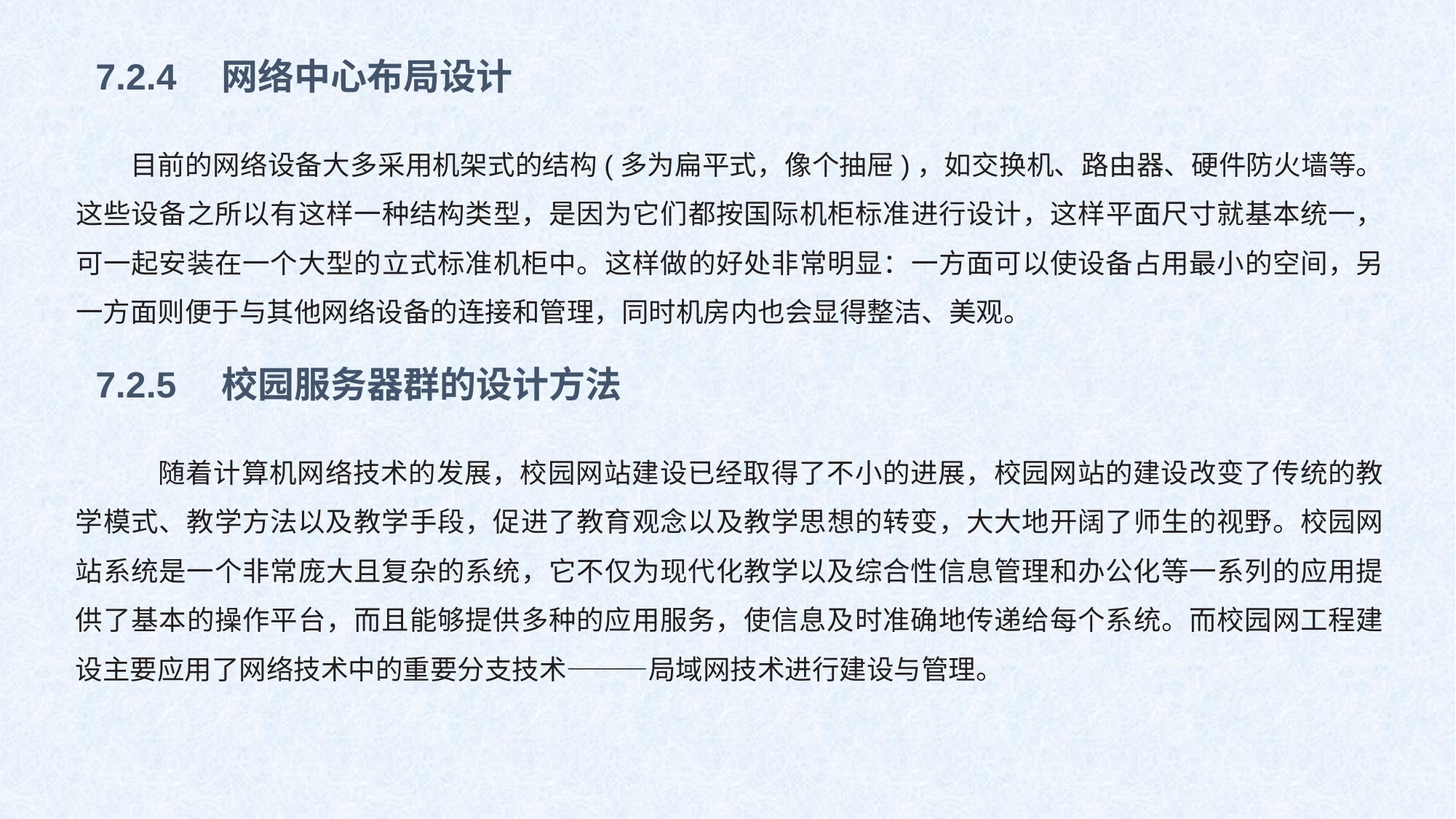

7.2.4　网络中心布局设计
目前的网络设备大多采用机架式的结构(多为扁平式，像个抽屉)，如交换机、路由器、硬件防火墙等。这些设备之所以有这样一种结构类型，是因为它们都按国际机柜标准进行设计，这样平面尺寸就基本统一，可一起安装在一个大型的立式标准机柜中。这样做的好处非常明显：一方面可以使设备占用最小的空间，另一方面则便于与其他网络设备的连接和管理，同时机房内也会显得整洁、美观。
7.2.5　校园服务器群的设计方法
　随着计算机网络技术的发展，校园网站建设已经取得了不小的进展，校园网站的建设改变了传统的教学模式、教学方法以及教学手段，促进了教育观念以及教学思想的转变，大大地开阔了师生的视野。校园网站系统是一个非常庞大且复杂的系统，它不仅为现代化教学以及综合性信息管理和办公化等一系列的应用提供了基本的操作平台，而且能够提供多种的应用服务，使信息及时准确地传递给每个系统。而校园网工程建设主要应用了网络技术中的重要分支技术———局域网技术进行建设与管理。